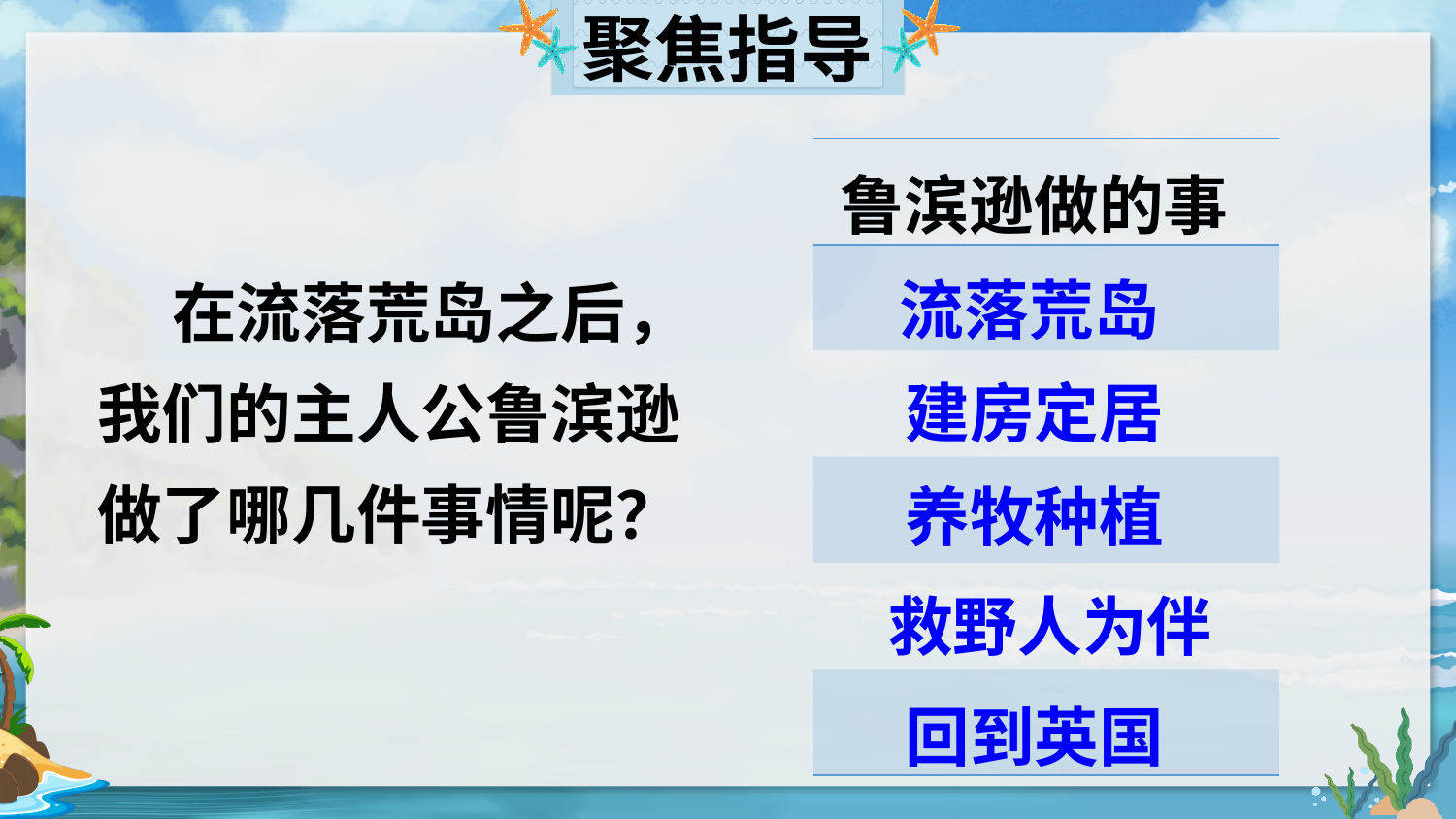

聚焦指导
鲁滨逊做的事
|  |
| --- |
|  |
|  |
|  |
|  |
|  |
流落荒岛
    在流落荒岛之后，我们的主人公鲁滨逊做了哪几件事情呢？
建房定居
养牧种植
救野人为伴
回到英国